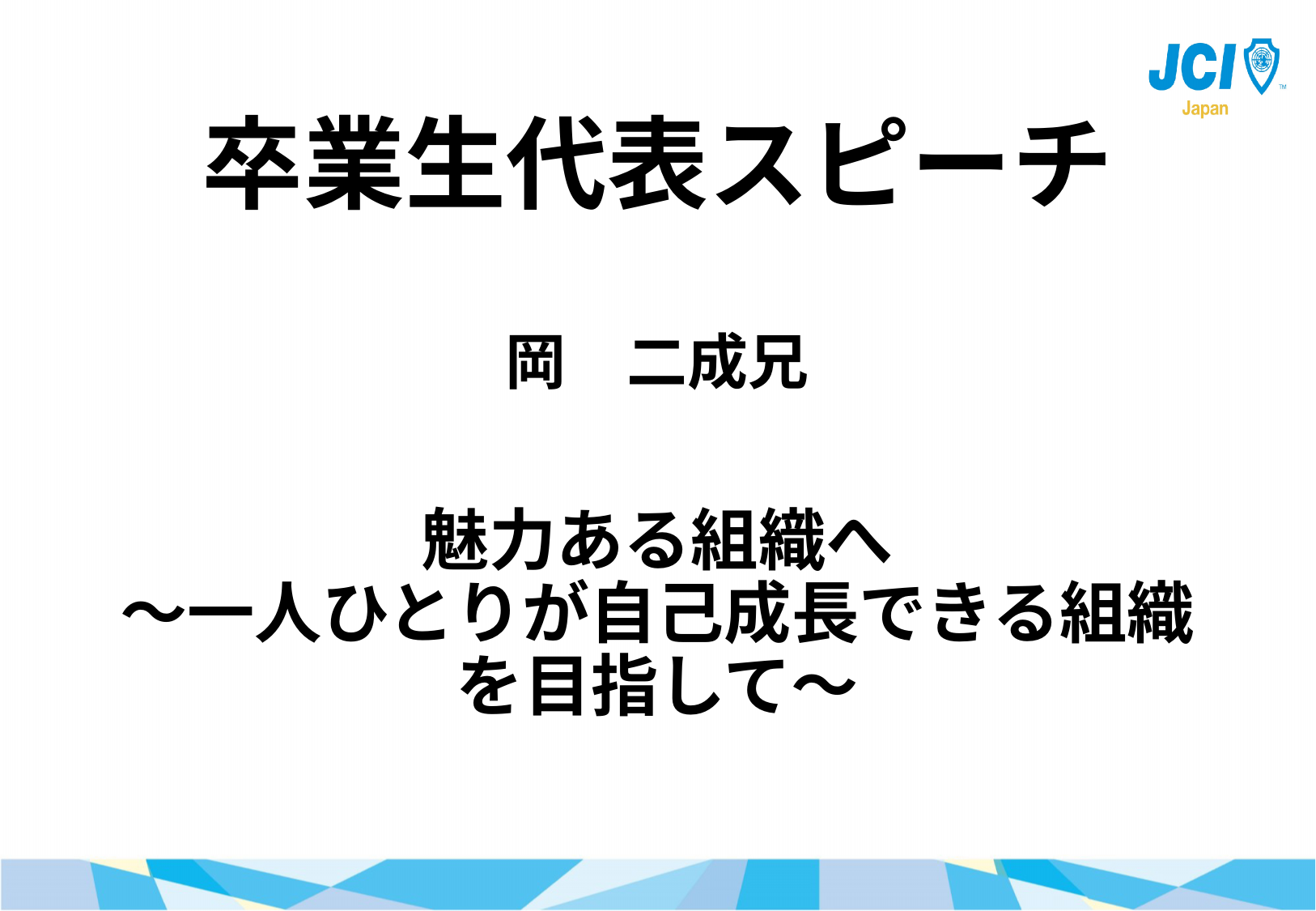

# 卒業生代表スピーチ 岡　二成兄 魅力ある組織へ ～一人ひとりが自己成長できる組織を目指して～